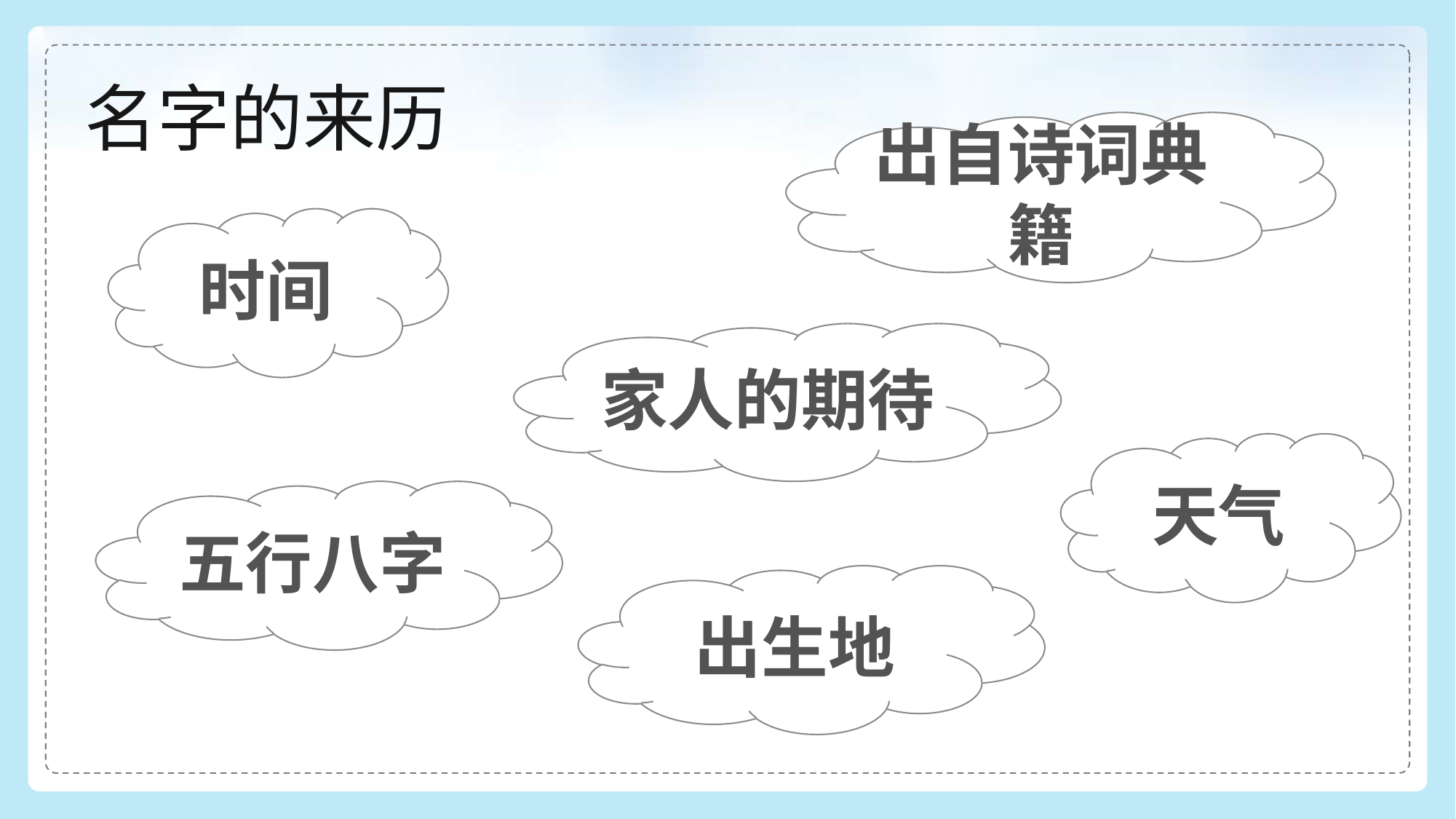

名字的来历
出自诗词典籍
时间
家人的期待
天气
五行八字
出生地